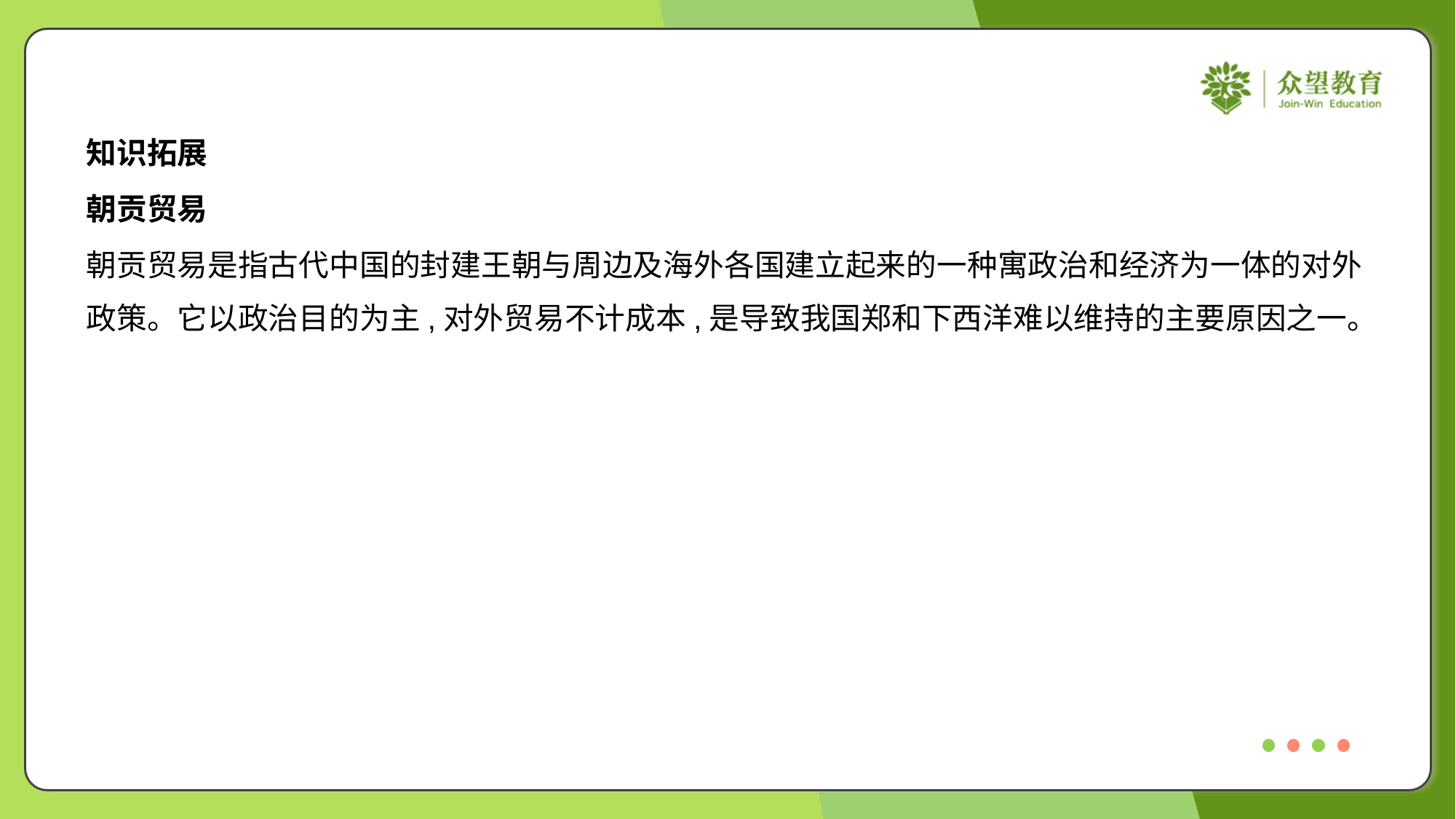

知识拓展
朝贡贸易
朝贡贸易是指古代中国的封建王朝与周边及海外各国建立起来的一种寓政治和经济为一体的对外
政策。它以政治目的为主,对外贸易不计成本,是导致我国郑和下西洋难以维持的主要原因之一。